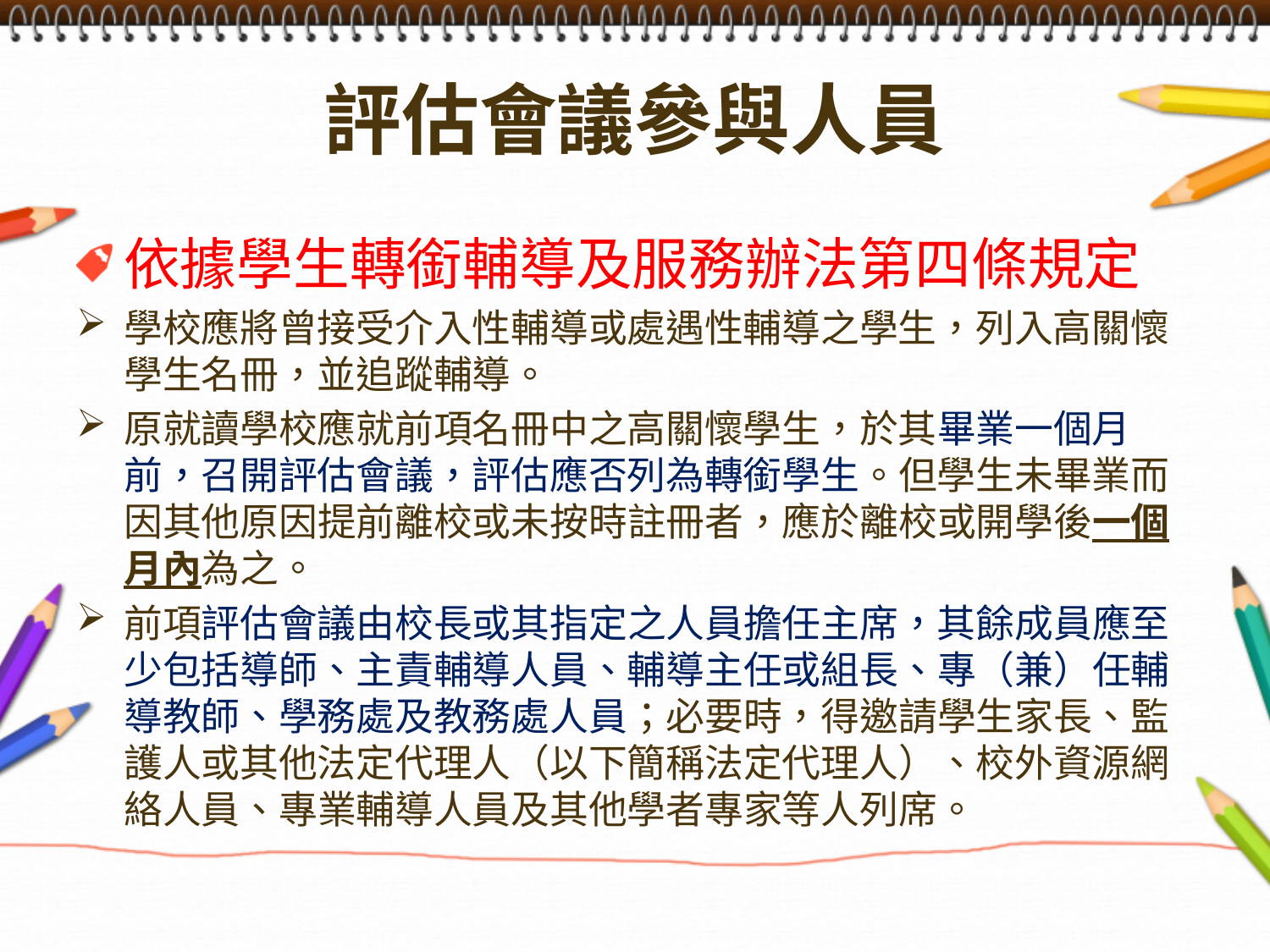

# 評估會議參與人員
依據學生轉銜輔導及服務辦法第四條規定
學校應將曾接受介入性輔導或處遇性輔導之學生，列入高關懷學生名冊，並追蹤輔導。
原就讀學校應就前項名冊中之高關懷學生，於其畢業一個月前，召開評估會議，評估應否列為轉銜學生。但學生未畢業而因其他原因提前離校或未按時註冊者，應於離校或開學後一個月內為之。
前項評估會議由校長或其指定之人員擔任主席，其餘成員應至少包括導師、主責輔導人員、輔導主任或組長、專（兼）任輔導教師、學務處及教務處人員；必要時，得邀請學生家長、監護人或其他法定代理人（以下簡稱法定代理人）、校外資源網絡人員、專業輔導人員及其他學者專家等人列席。